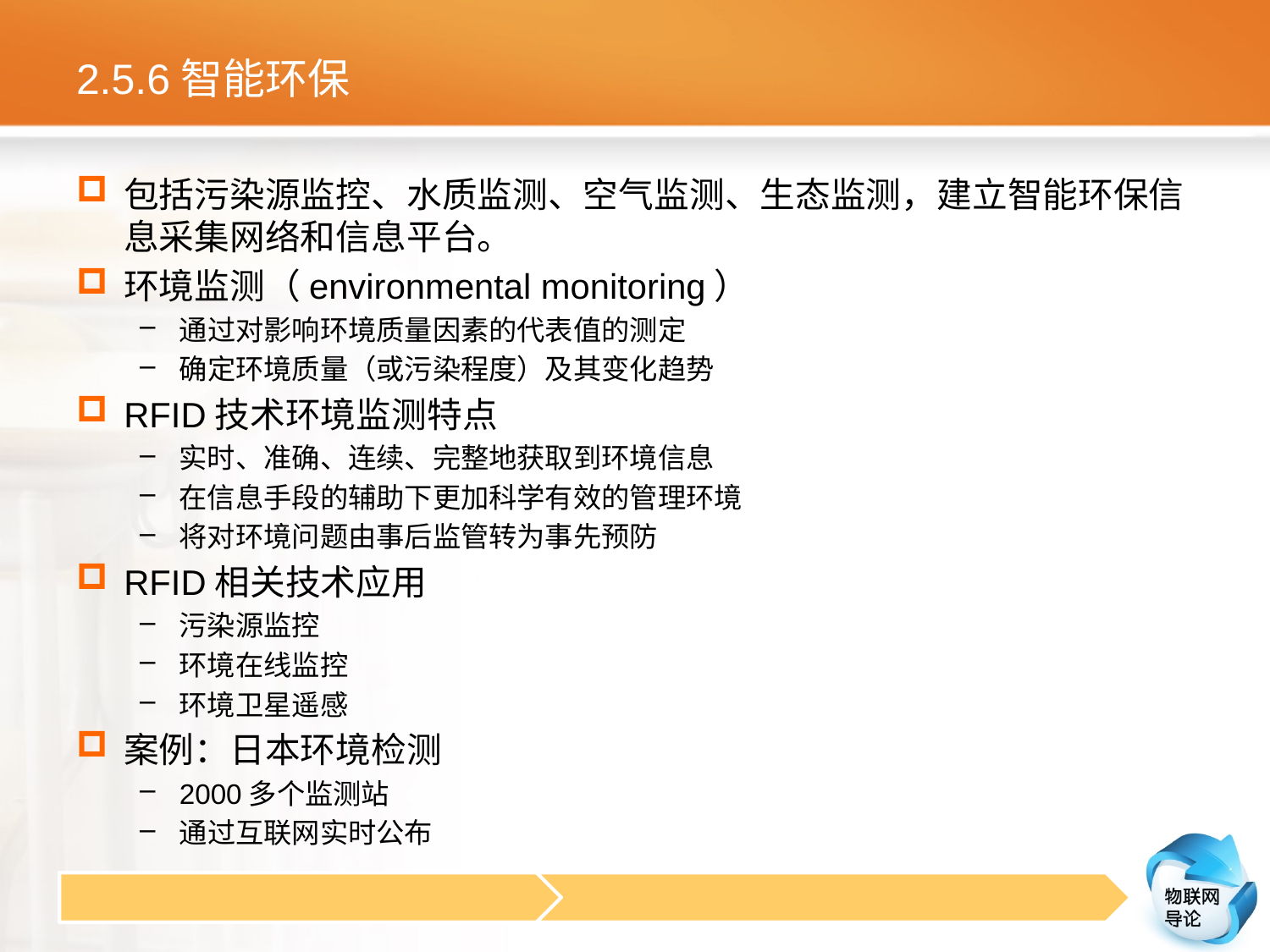

# 2.5.6智能环保
包括污染源监控、水质监测、空气监测、生态监测，建立智能环保信息采集网络和信息平台。
环境监测（environmental monitoring）
通过对影响环境质量因素的代表值的测定
确定环境质量（或污染程度）及其变化趋势
RFID技术环境监测特点
实时、准确、连续、完整地获取到环境信息
在信息手段的辅助下更加科学有效的管理环境
将对环境问题由事后监管转为事先预防
RFID相关技术应用
污染源监控
环境在线监控
环境卫星遥感
案例：日本环境检测
2000多个监测站
通过互联网实时公布